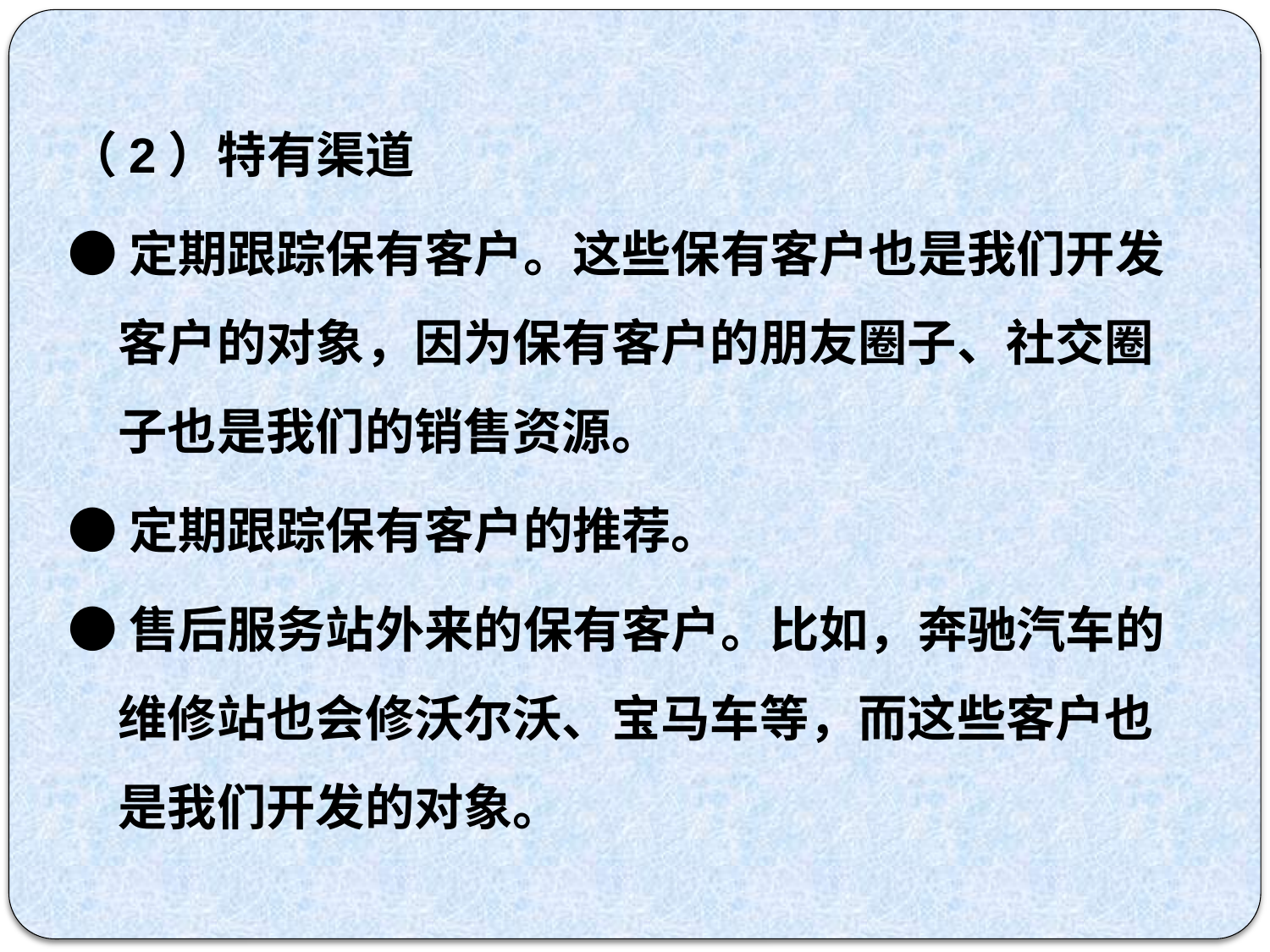

（2）特有渠道
●定期跟踪保有客户。这些保有客户也是我们开发客户的对象，因为保有客户的朋友圈子、社交圈子也是我们的销售资源。
●定期跟踪保有客户的推荐。
●售后服务站外来的保有客户。比如，奔驰汽车的维修站也会修沃尔沃、宝马车等，而这些客户也是我们开发的对象。